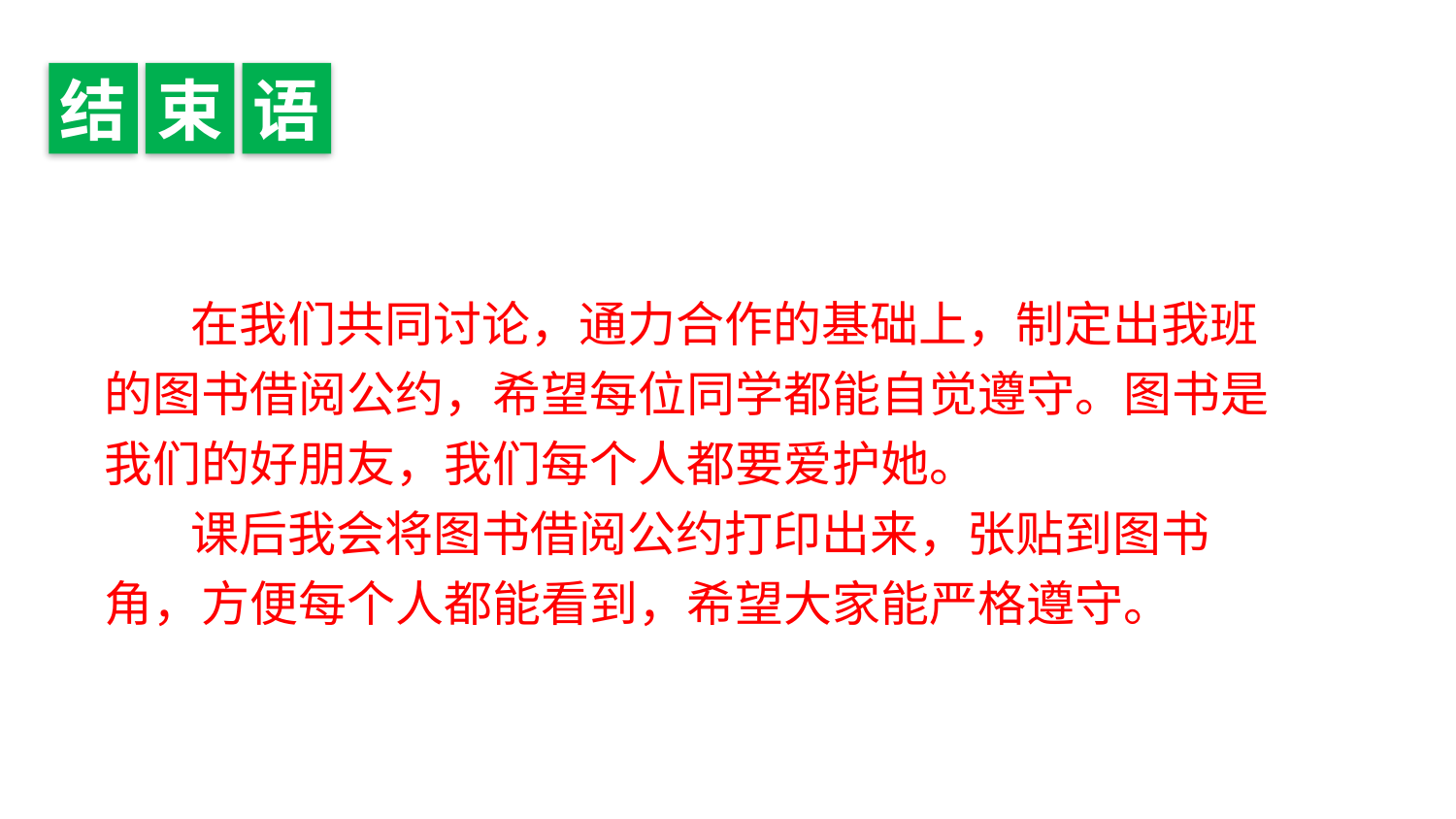

结
束
语
在我们共同讨论，通力合作的基础上，制定出我班的图书借阅公约，希望每位同学都能自觉遵守。图书是我们的好朋友，我们每个人都要爱护她。
课后我会将图书借阅公约打印出来，张贴到图书角，方便每个人都能看到，希望大家能严格遵守。